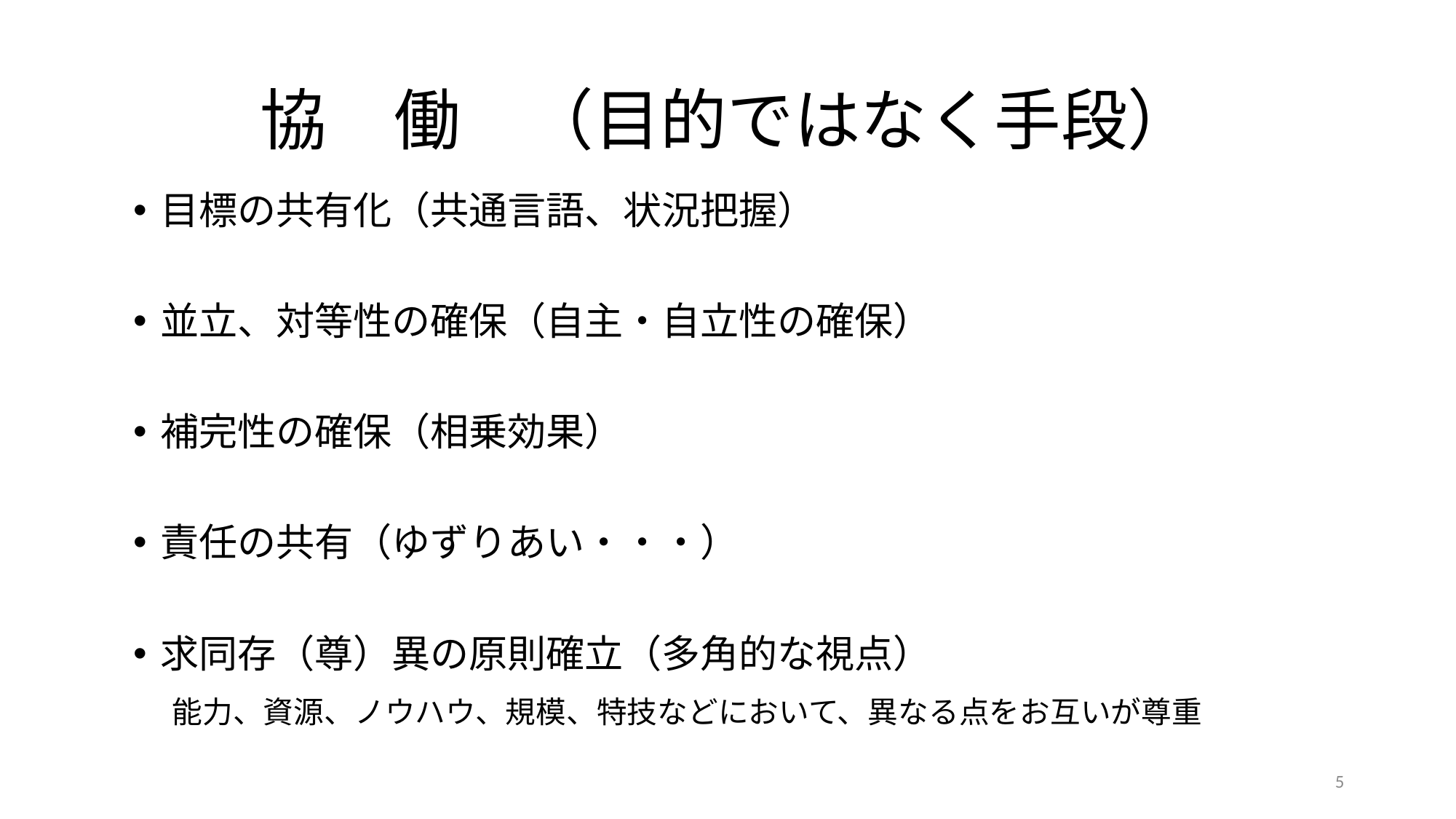

# 協　働　（目的ではなく手段）
目標の共有化（共通言語、状況把握）

並立、対等性の確保（自主・自立性の確保）

補完性の確保（相乗効果）

責任の共有（ゆずりあい・・・）

求同存（尊）異の原則確立（多角的な視点）
　能力、資源、ノウハウ、規模、特技などにおいて、異なる点をお互いが尊重

5